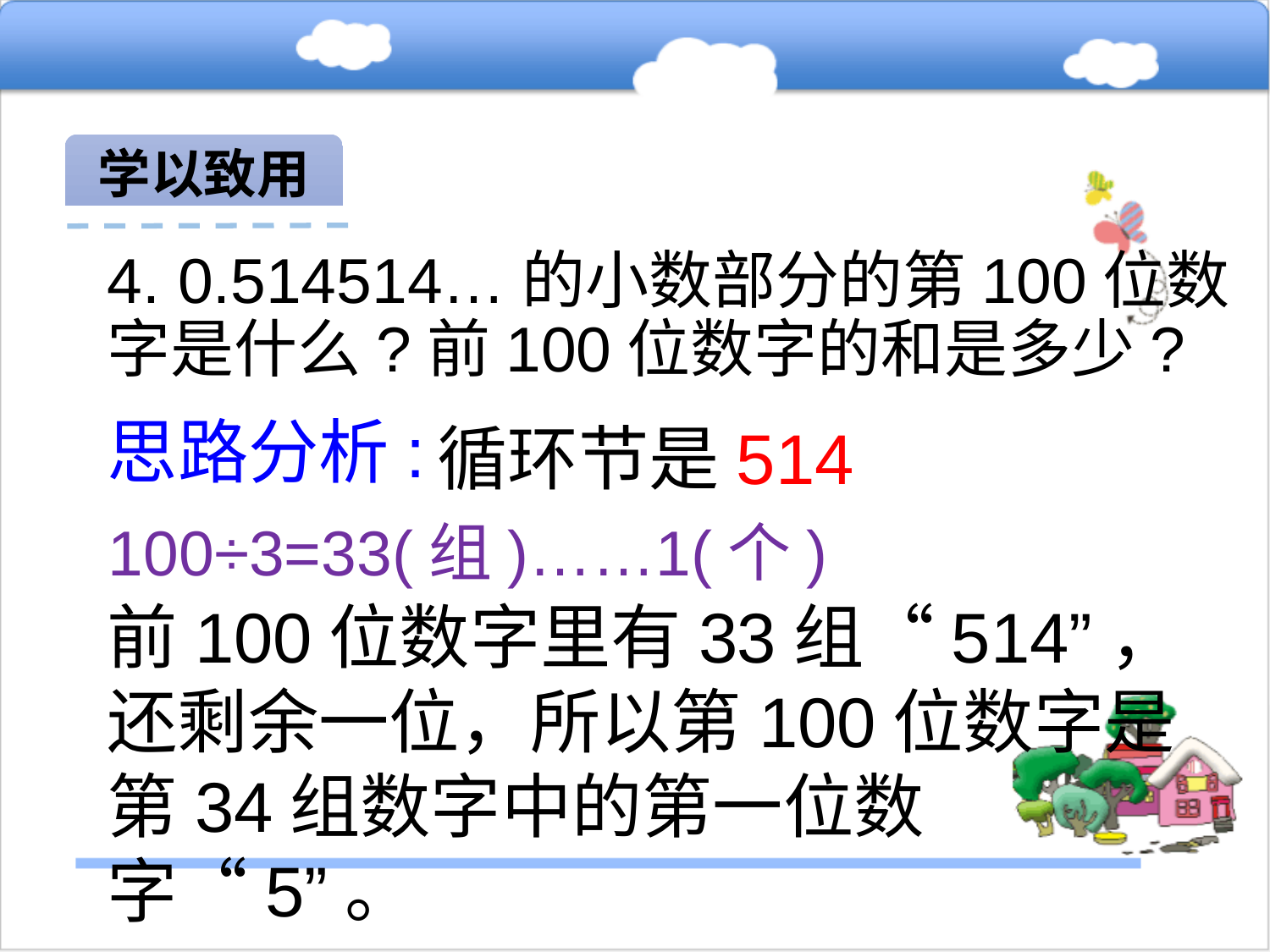

学以致用
4. 0.514514…的小数部分的第100位数字是什么?前100位数字的和是多少?
思路分析:
循环节是514
100÷3=33(组)……1(个)
前100位数字里有33组“514”，还剩余一位，所以第100位数字是第34组数字中的第一位数字“5”。